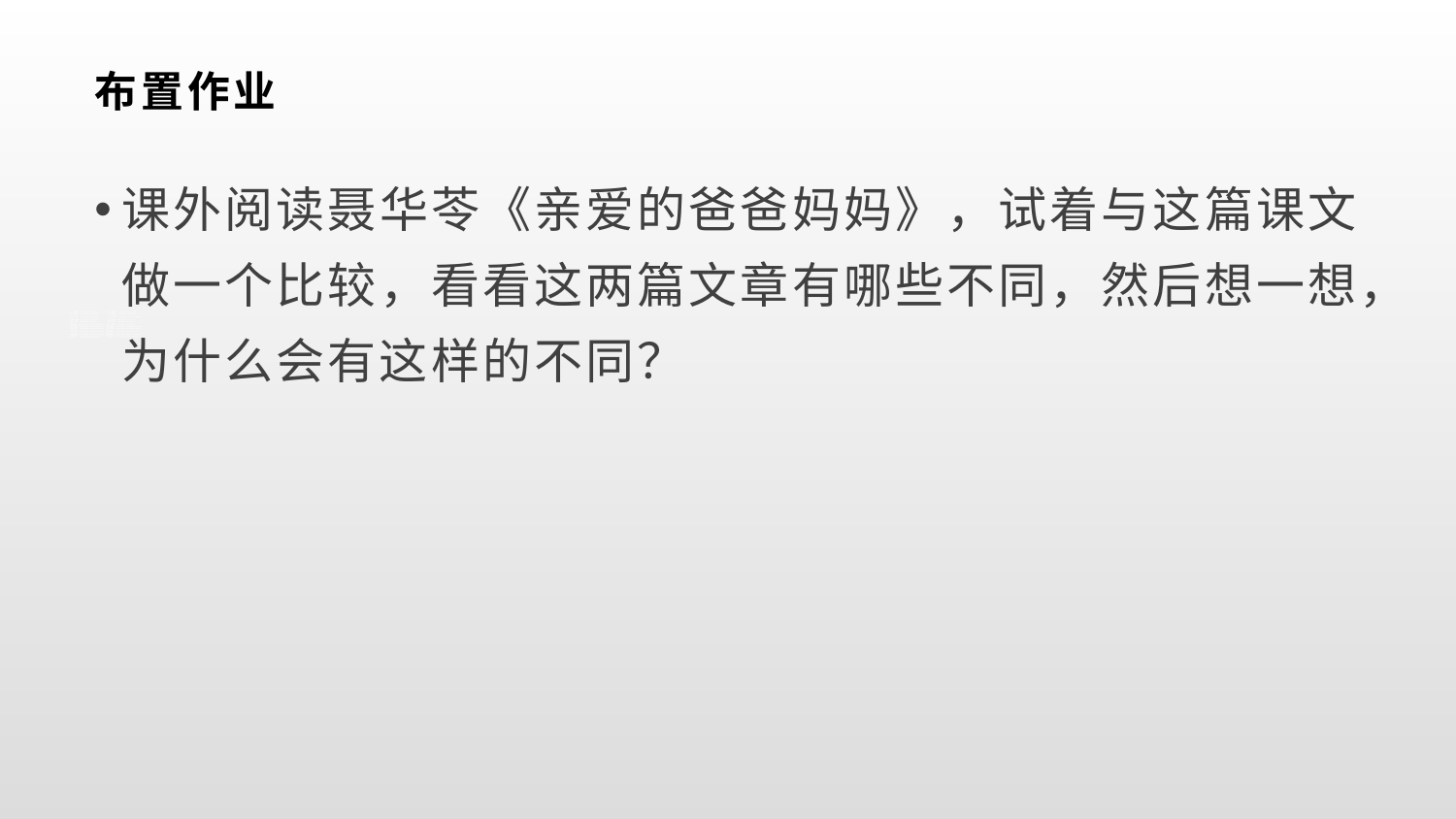

# 布置作业
课外阅读聂华苓《亲爱的爸爸妈妈》，试着与这篇课文做一个比较，看看这两篇文章有哪些不同，然后想一想，为什么会有这样的不同？